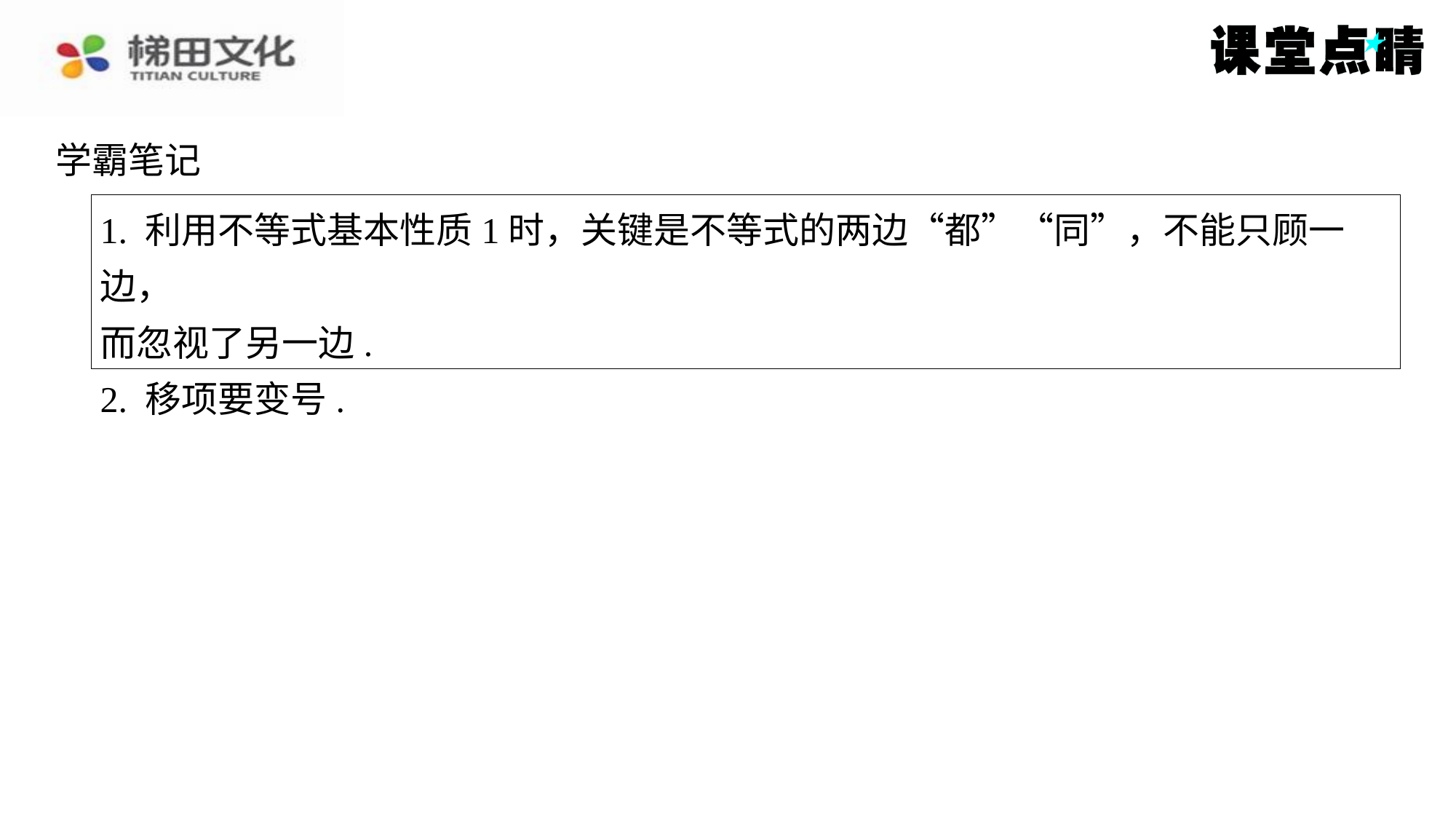

解：能.（9 x2－2 x ＋3）－（8 x2－2 x ＋3）＝ x2≥0，∴9 x2－2 x ＋3≥8 x2－2 x ＋3.
学霸笔记
1. 利用不等式基本性质1时，关键是不等式的两边“都”“同”，不能只顾一边，
而忽视了另一边.
2. 移项要变号.